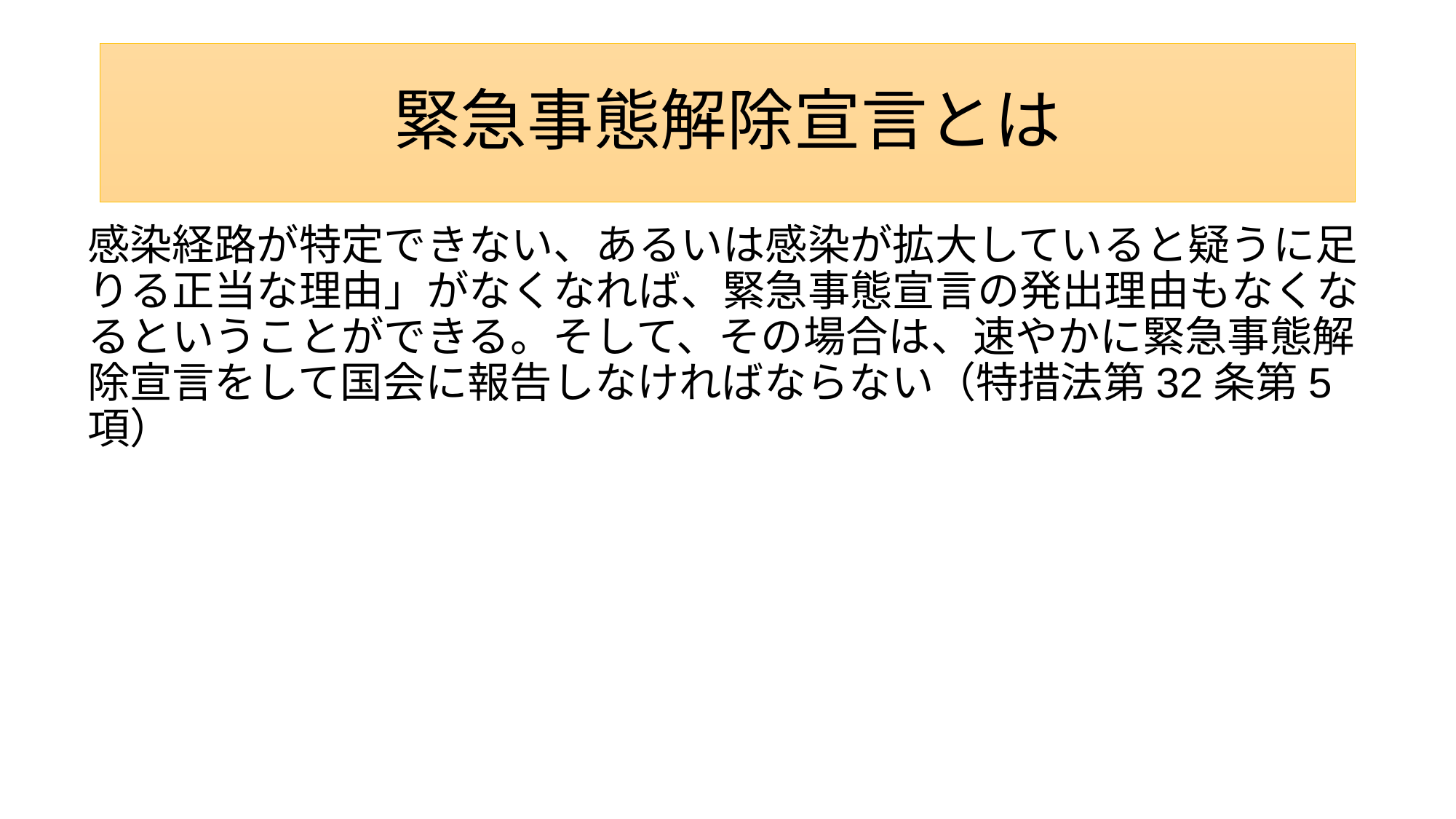

# 緊急事態解除宣言とは
感染経路が特定できない、あるいは感染が拡大していると疑うに足りる正当な理由」がなくなれば、緊急事態宣言の発出理由もなくなるということができる。そして、その場合は、速やかに緊急事態解除宣言をして国会に報告しなければならない（特措法第32条第5項）